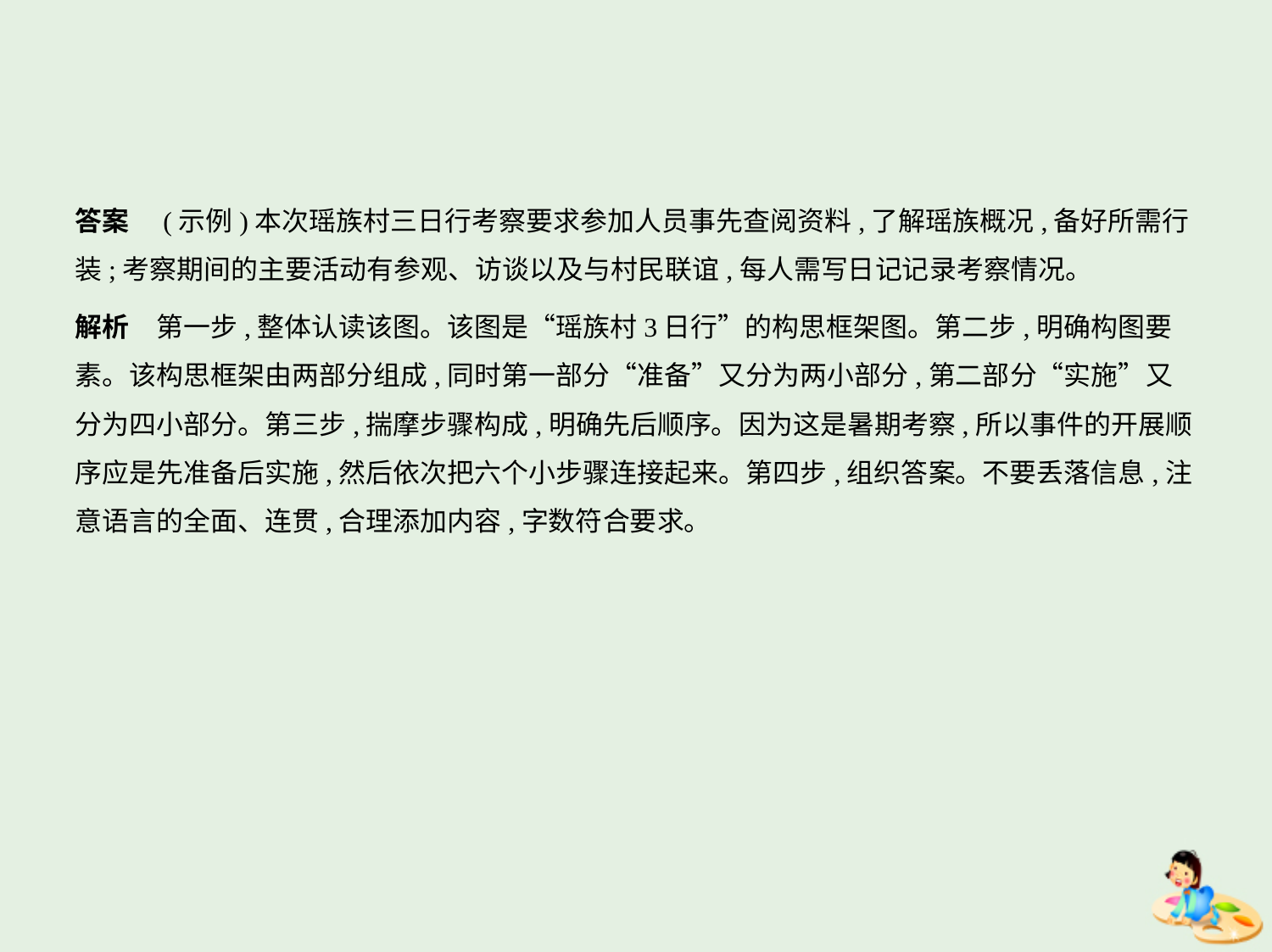

答案　(示例)本次瑶族村三日行考察要求参加人员事先查阅资料,了解瑶族概况,备好所需行
装;考察期间的主要活动有参观、访谈以及与村民联谊,每人需写日记记录考察情况。
解析　第一步,整体认读该图。该图是“瑶族村3日行”的构思框架图。第二步,明确构图要
素。该构思框架由两部分组成,同时第一部分“准备”又分为两小部分,第二部分“实施”又
分为四小部分。第三步,揣摩步骤构成,明确先后顺序。因为这是暑期考察,所以事件的开展顺
序应是先准备后实施,然后依次把六个小步骤连接起来。第四步,组织答案。不要丢落信息,注
意语言的全面、连贯,合理添加内容,字数符合要求。